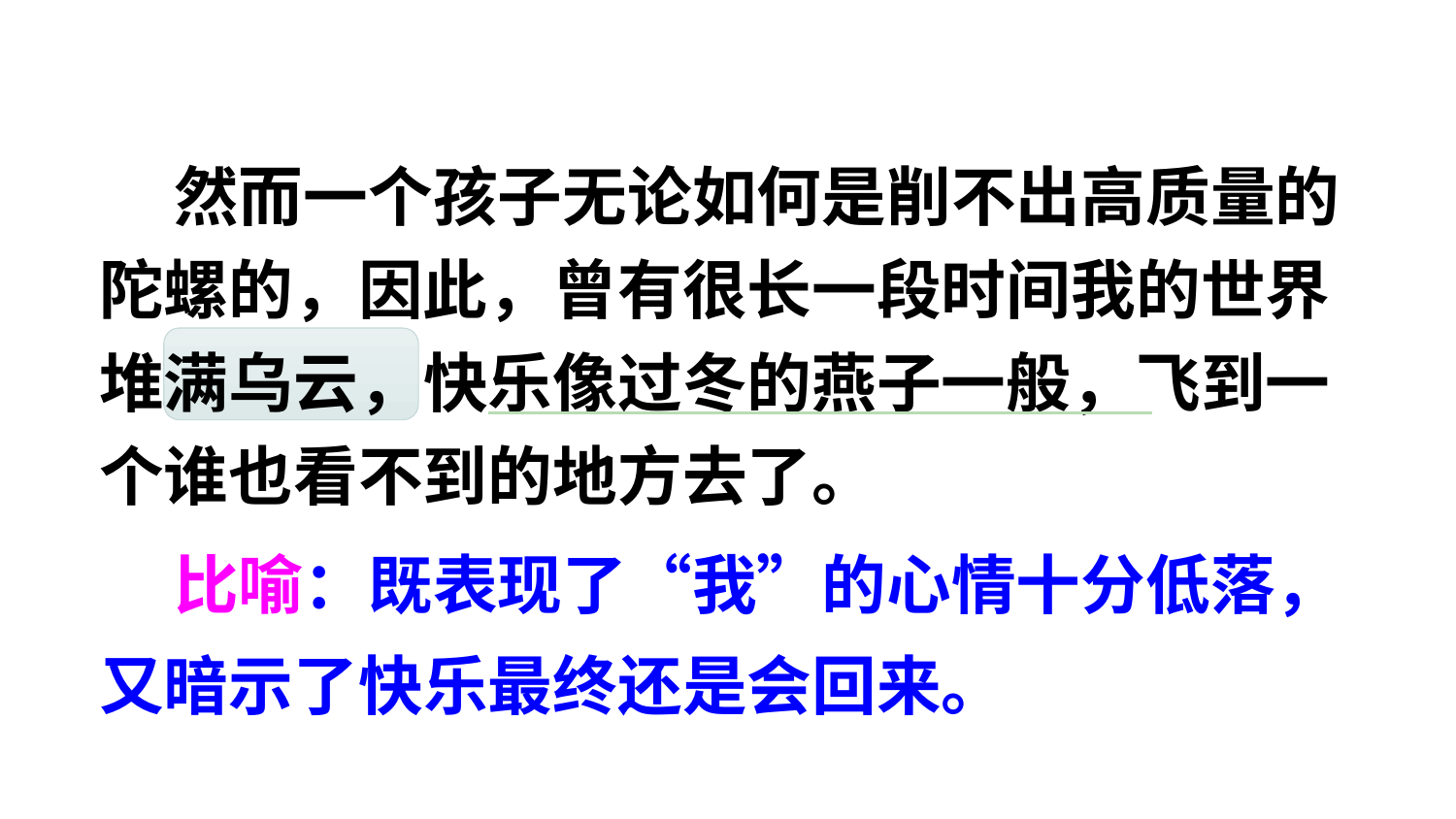

然而一个孩子无论如何是削不出高质量的陀螺的，因此，曾有很长一段时间我的世界堆满乌云，快乐像过冬的燕子一般，飞到一个谁也看不到的地方去了。

    比喻：既表现了“我”的心情十分低落，又暗示了快乐最终还是会回来。